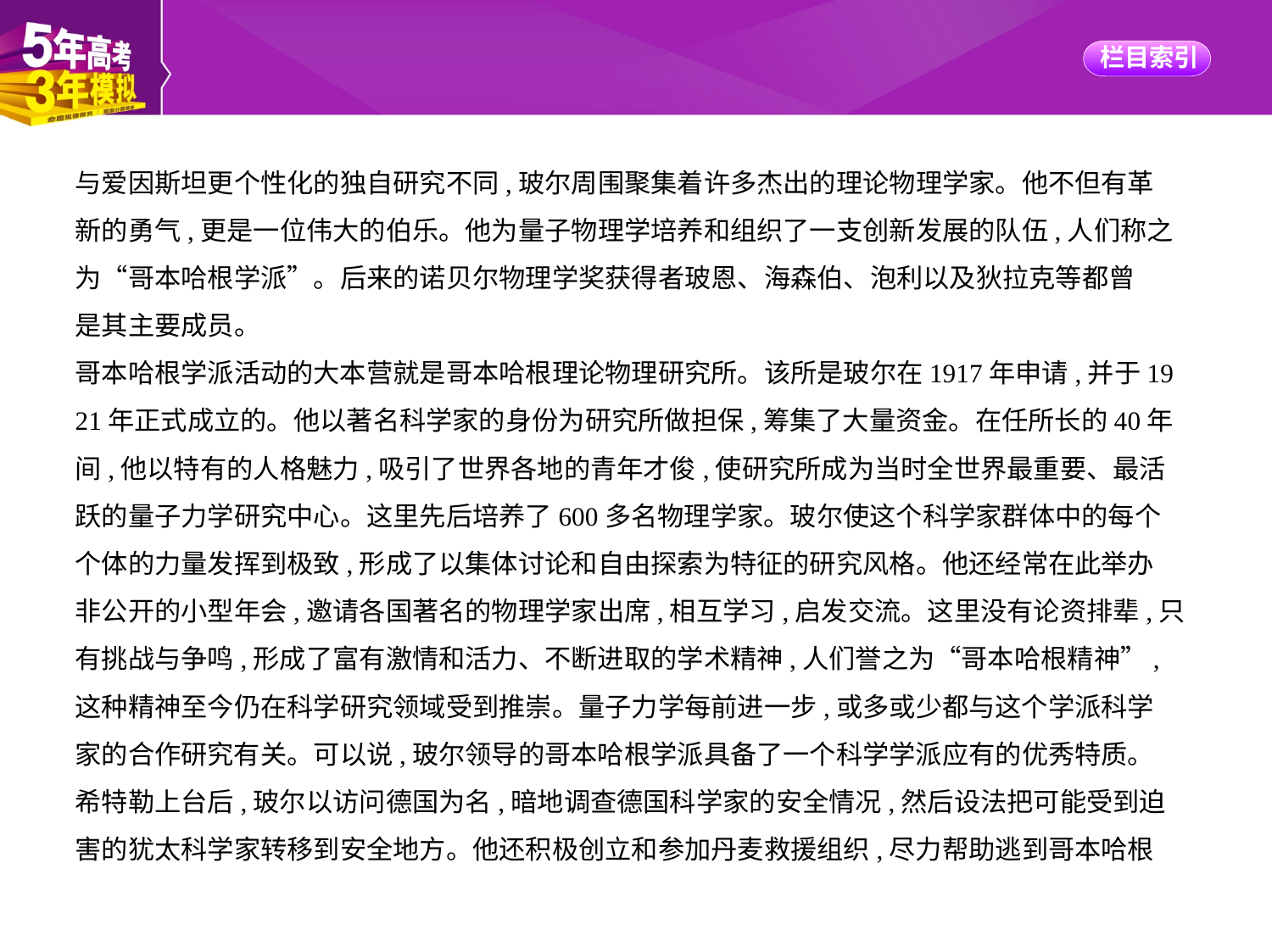

与爱因斯坦更个性化的独自研究不同,玻尔周围聚集着许多杰出的理论物理学家。他不但有革
新的勇气,更是一位伟大的伯乐。他为量子物理学培养和组织了一支创新发展的队伍,人们称之
为“哥本哈根学派”。后来的诺贝尔物理学奖获得者玻恩、海森伯、泡利以及狄拉克等都曾
是其主要成员。
哥本哈根学派活动的大本营就是哥本哈根理论物理研究所。该所是玻尔在1917年申请,并于19
21年正式成立的。他以著名科学家的身份为研究所做担保,筹集了大量资金。在任所长的40年
间,他以特有的人格魅力,吸引了世界各地的青年才俊,使研究所成为当时全世界最重要、最活
跃的量子力学研究中心。这里先后培养了600多名物理学家。玻尔使这个科学家群体中的每个
个体的力量发挥到极致,形成了以集体讨论和自由探索为特征的研究风格。他还经常在此举办
非公开的小型年会,邀请各国著名的物理学家出席,相互学习,启发交流。这里没有论资排辈,只
有挑战与争鸣,形成了富有激情和活力、不断进取的学术精神,人们誉之为“哥本哈根精神”,
这种精神至今仍在科学研究领域受到推崇。量子力学每前进一步,或多或少都与这个学派科学
家的合作研究有关。可以说,玻尔领导的哥本哈根学派具备了一个科学学派应有的优秀特质。
希特勒上台后,玻尔以访问德国为名,暗地调查德国科学家的安全情况,然后设法把可能受到迫
害的犹太科学家转移到安全地方。他还积极创立和参加丹麦救援组织,尽力帮助逃到哥本哈根